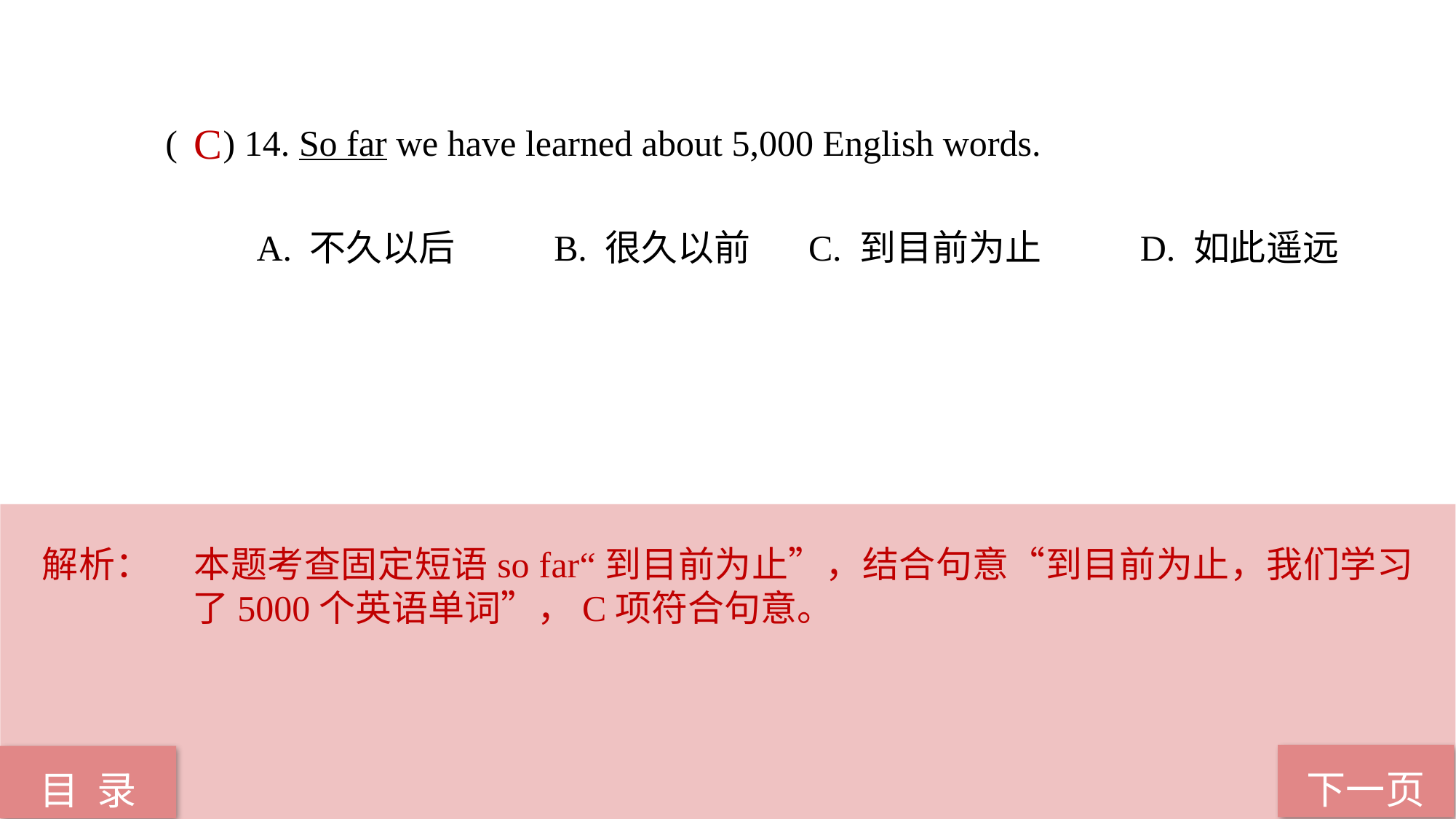

(     ) 14. So far we have learned about 5,000 English words.

          A. 不久以后           B. 很久以前      C. 到目前为止           D. 如此遥远
C
解析：	本题考查固定短语so far“到目前为止”，结合句意“到目前为止，我们学习了5000个英语单词”，C项符合句意。